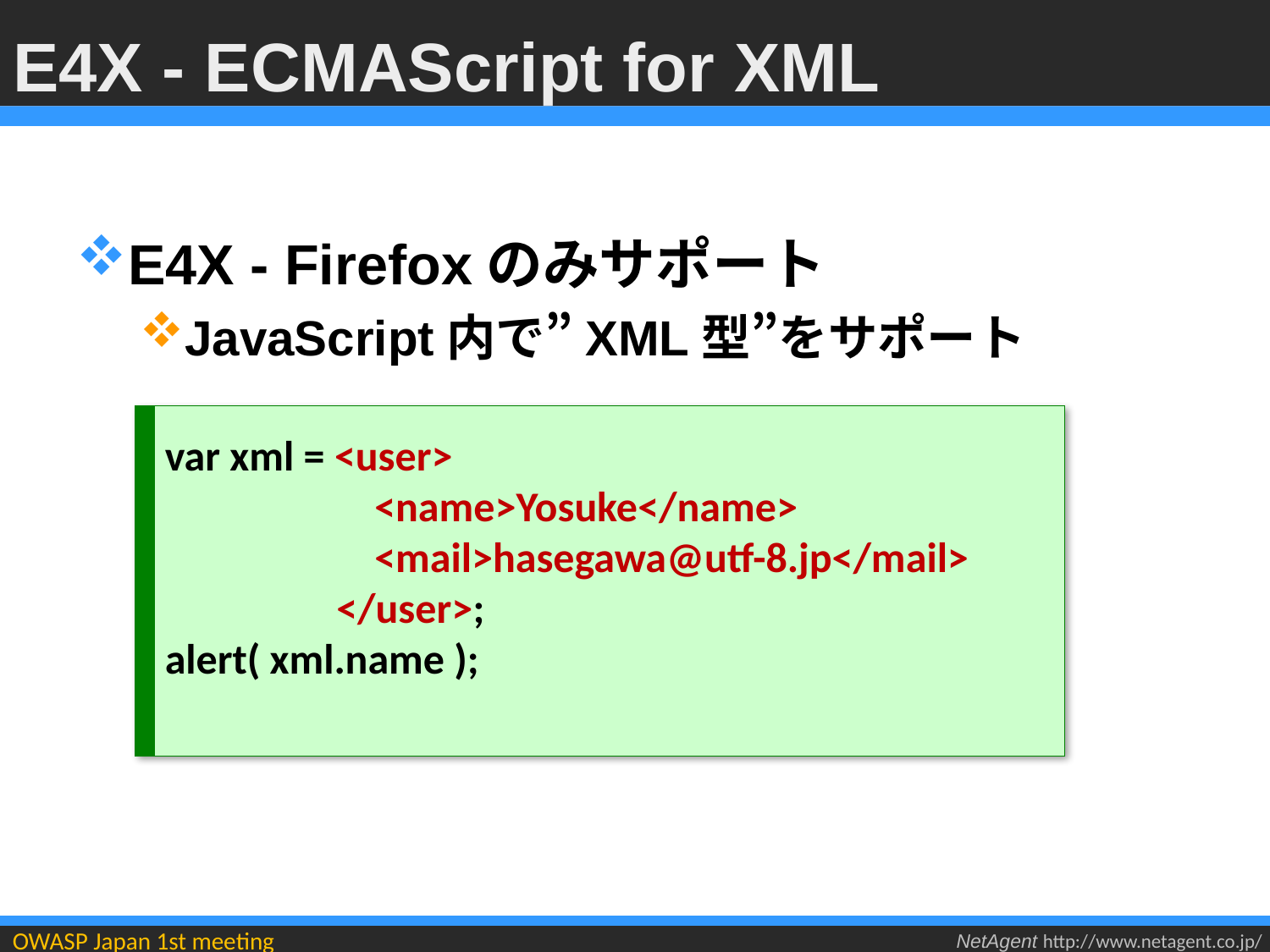

# E4X - ECMAScript for XML
E4X - Firefoxのみサポート
JavaScript内で”XML型”をサポート

var xml = <user>
                      <name>Yosuke</name>
                      <mail>hasegawa@utf-8.jp</mail>
                  </user>;
alert( xml.name );